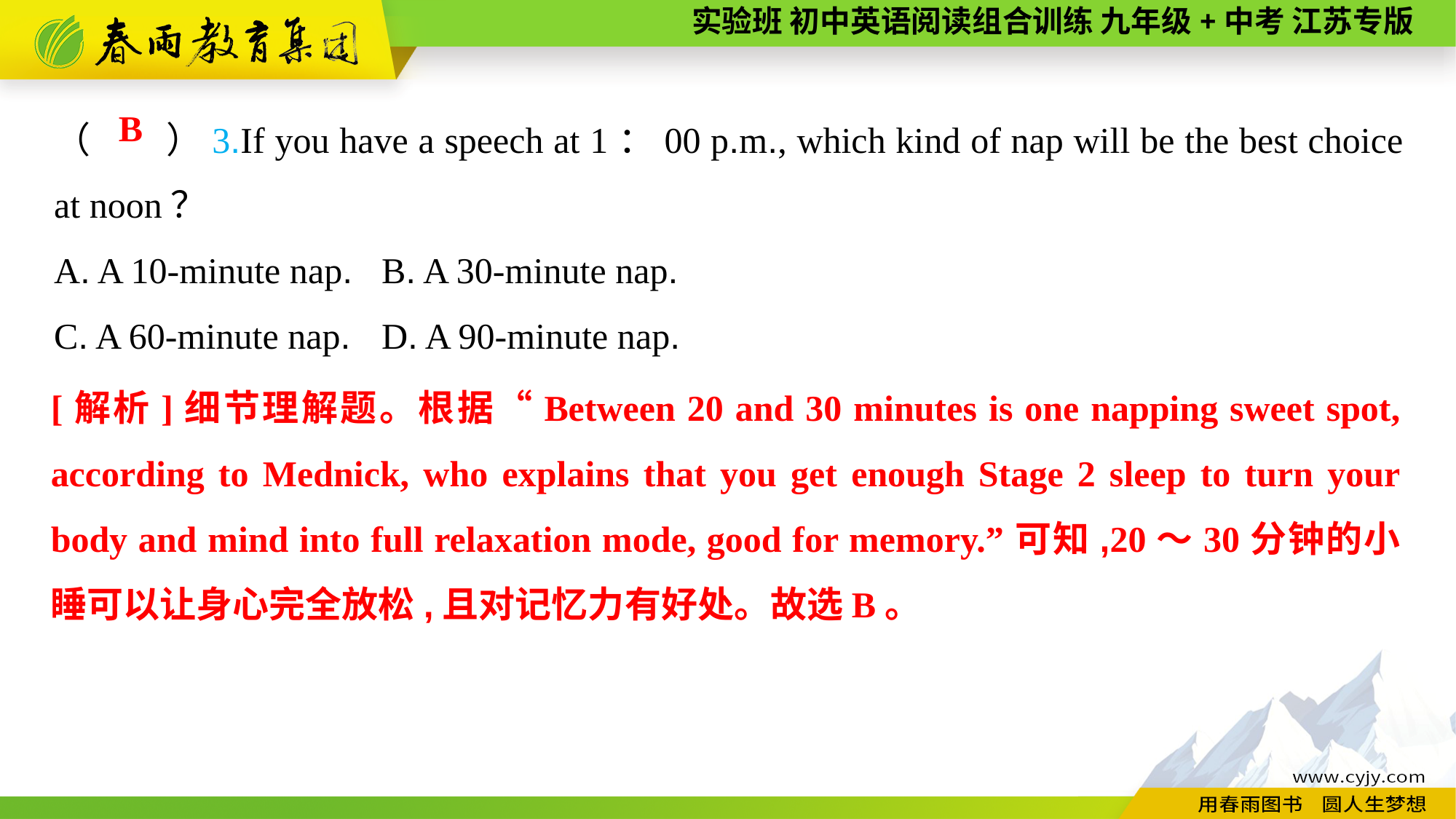

（　　）3.If you have a speech at 1：00 p.m., which kind of nap will be the best choice at noon？
A. A 10-minute nap.	B. A 30-minute nap.
C. A 60-minute nap.	D. A 90-minute nap.
B
[解析]细节理解题。根据“Between 20 and 30 minutes is one napping sweet spot, according to Mednick, who explains that you get enough Stage 2 sleep to turn your body and mind into full relaxation mode, good for memory.”可知,20～30分钟的小睡可以让身心完全放松,且对记忆力有好处。故选B。